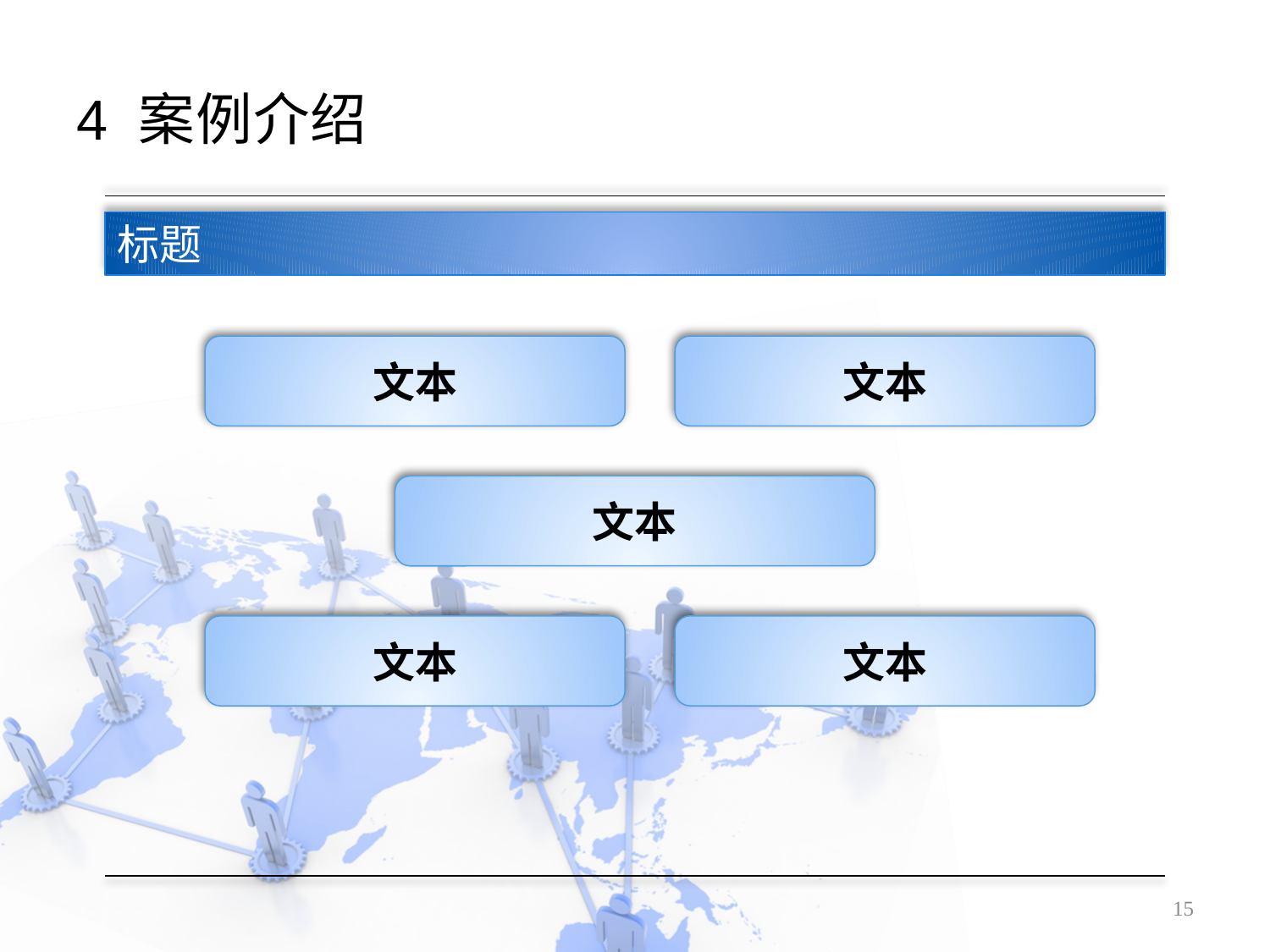

# 4 案例介绍
标题
文本
文本
文本
文本
文本
15